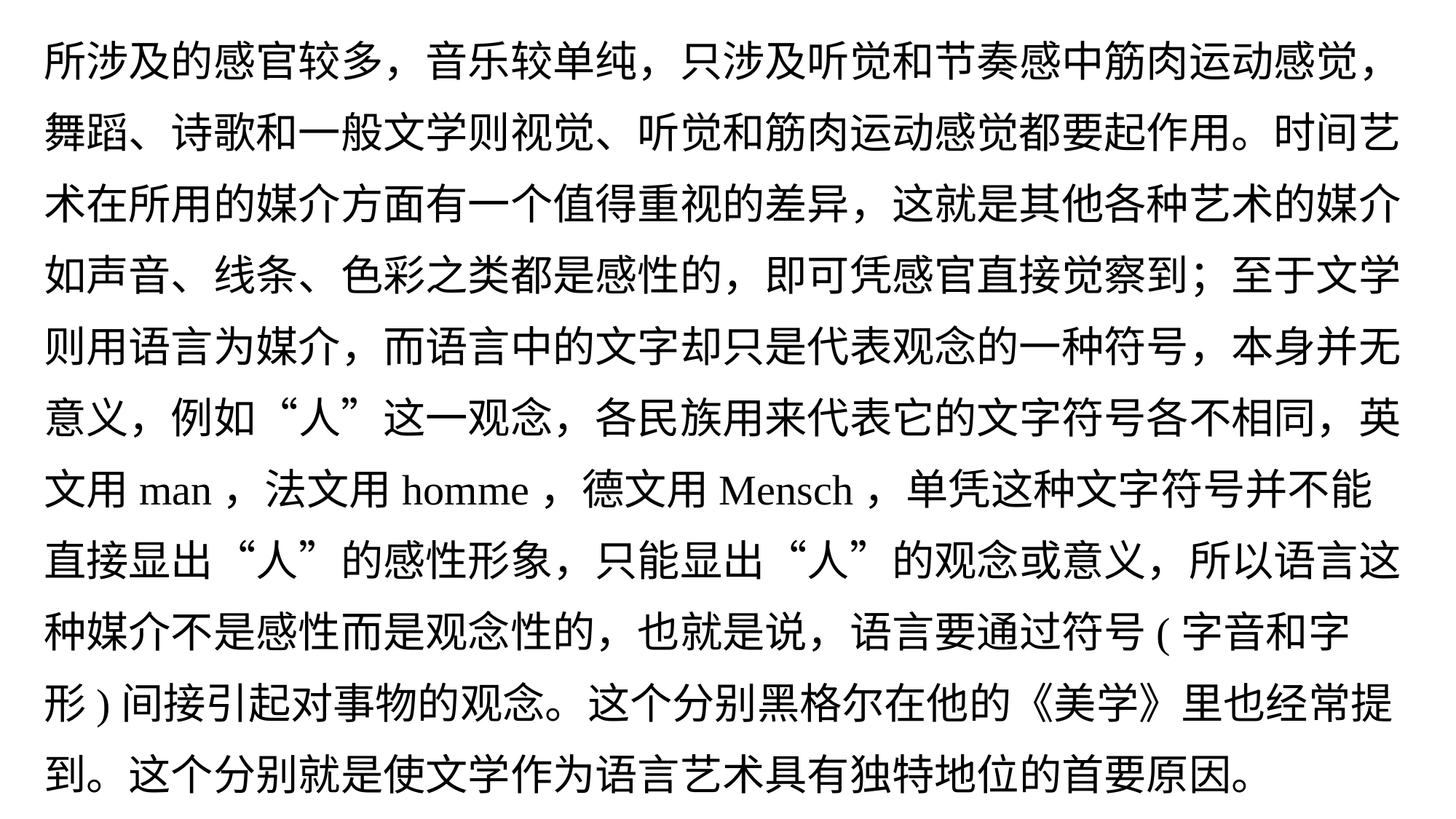

所涉及的感官较多，音乐较单纯，只涉及听觉和节奏感中筋肉运动感觉，舞蹈、诗歌和一般文学则视觉、听觉和筋肉运动感觉都要起作用。时间艺术在所用的媒介方面有一个值得重视的差异，这就是其他各种艺术的媒介如声音、线条、色彩之类都是感性的，即可凭感官直接觉察到；至于文学则用语言为媒介，而语言中的文字却只是代表观念的一种符号，本身并无意义，例如“人”这一观念，各民族用来代表它的文字符号各不相同，英文用man，法文用homme，德文用Mensch，单凭这种文字符号并不能直接显出“人”的感性形象，只能显出“人”的观念或意义，所以语言这种媒介不是感性而是观念性的，也就是说，语言要通过符号(字音和字形)间接引起对事物的观念。这个分别黑格尔在他的《美学》里也经常提到。这个分别就是使文学作为语言艺术具有独特地位的首要原因。